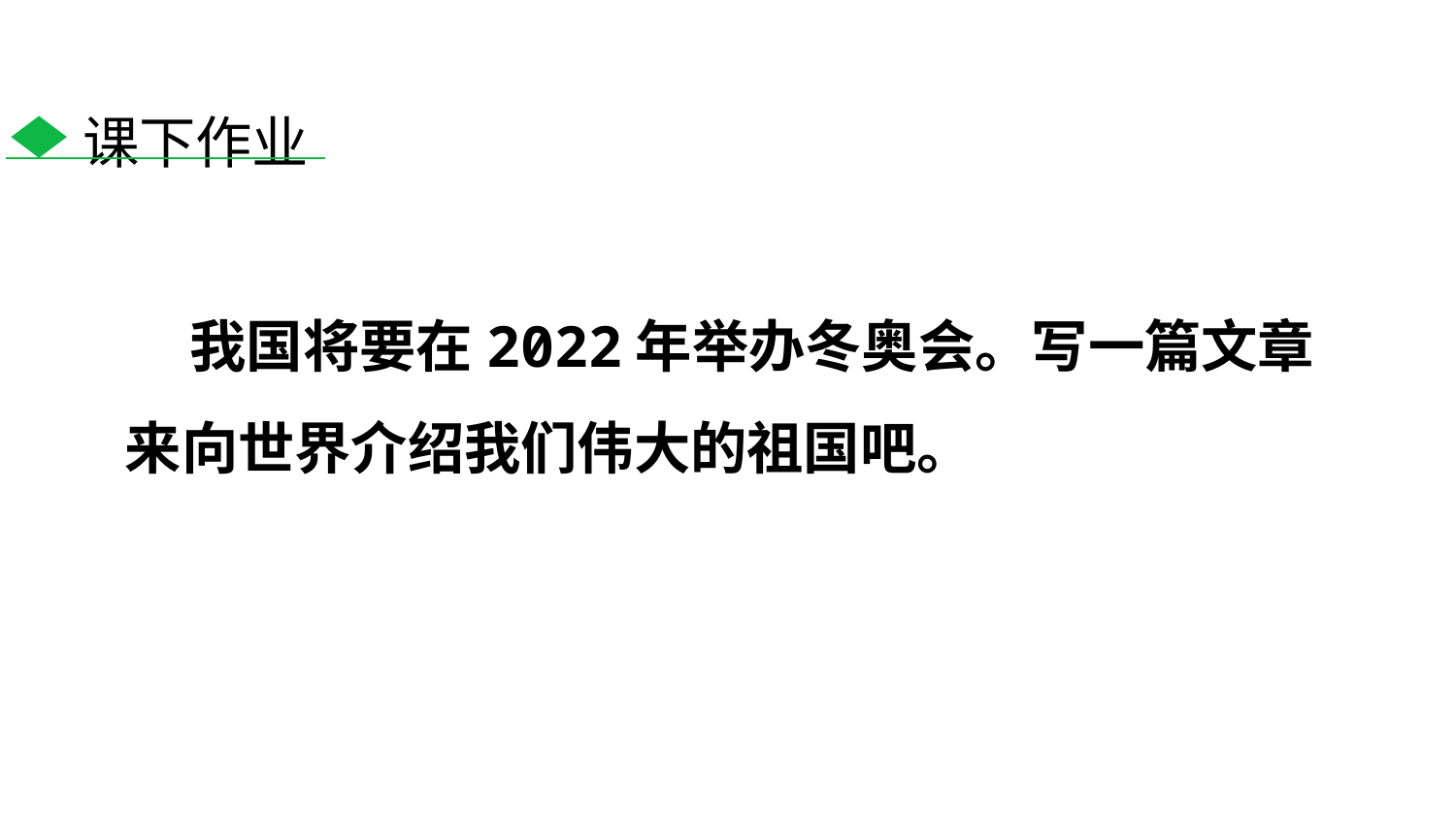

课下作业

    我国将要在2022年举办冬奥会。写一篇文章来向世界介绍我们伟大的祖国吧。